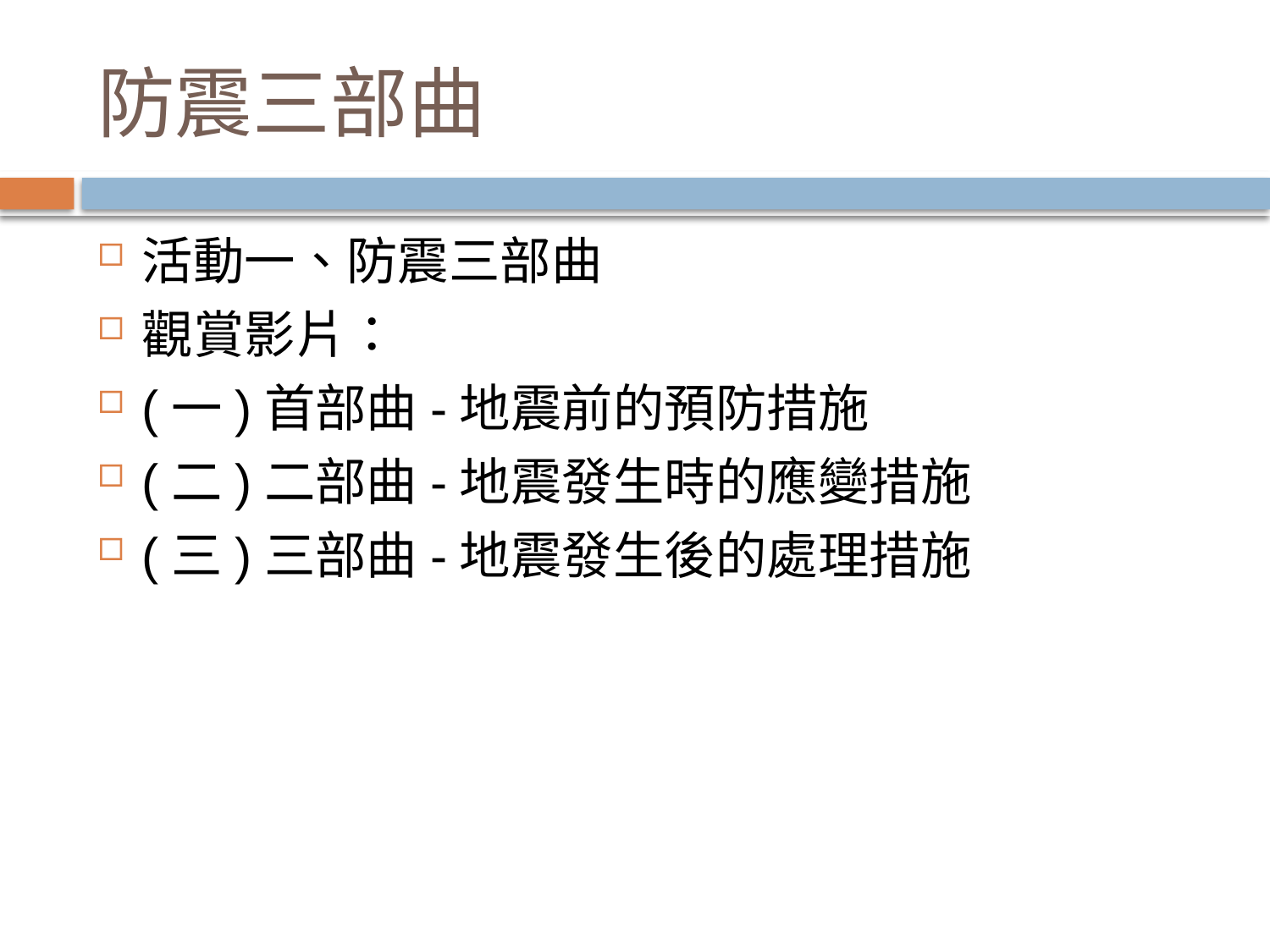

# 防震三部曲
活動一、防震三部曲
觀賞影片：
(一)首部曲-地震前的預防措施
(二)二部曲-地震發生時的應變措施
(三)三部曲-地震發生後的處理措施